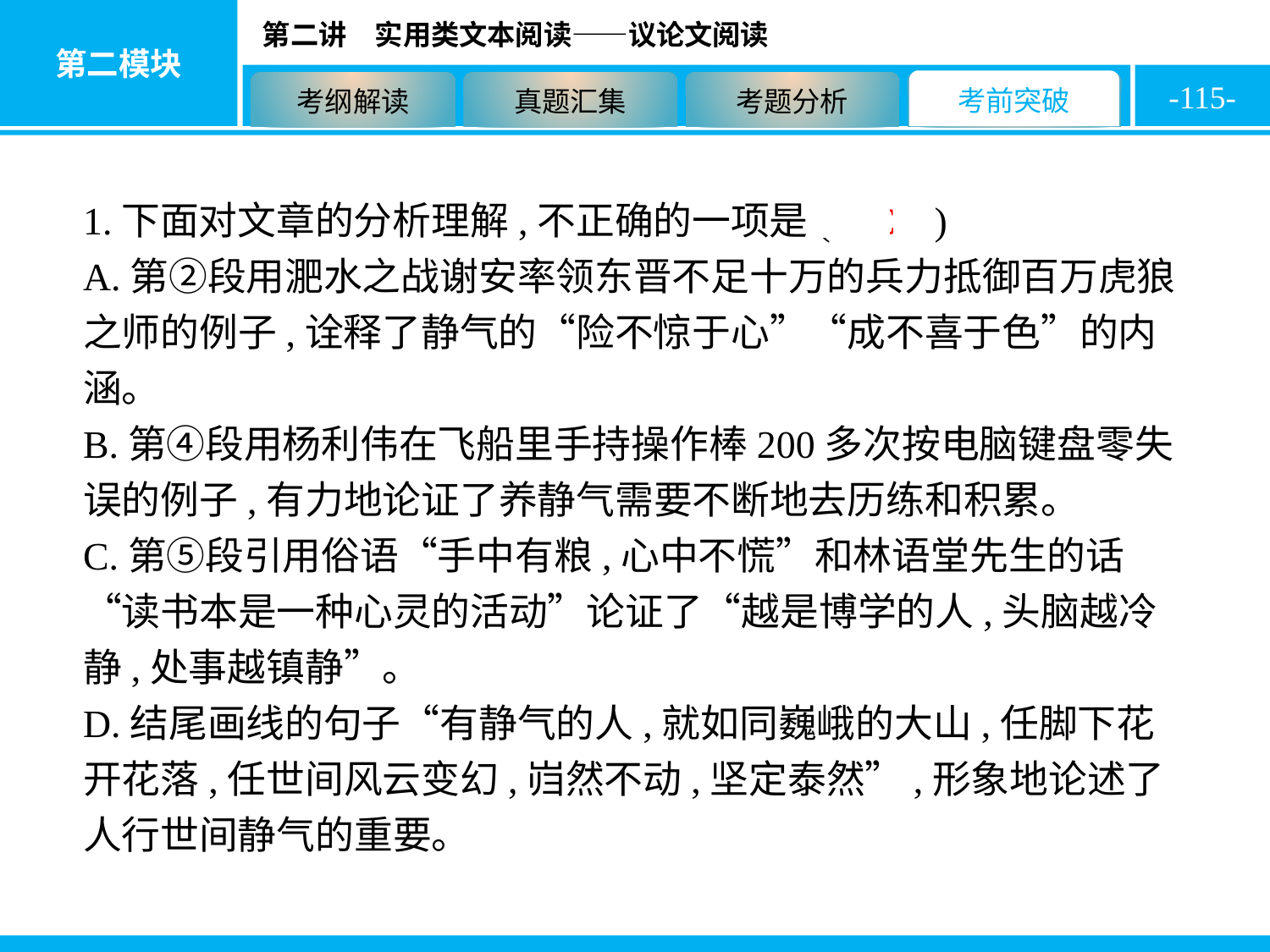

-115-
1.下面对文章的分析理解,不正确的一项是(    C    )
A.第②段用淝水之战谢安率领东晋不足十万的兵力抵御百万虎狼之师的例子,诠释了静气的“险不惊于心”“成不喜于色”的内涵。
B.第④段用杨利伟在飞船里手持操作棒200多次按电脑键盘零失误的例子,有力地论证了养静气需要不断地去历练和积累。
C.第⑤段引用俗语“手中有粮,心中不慌”和林语堂先生的话“读书本是一种心灵的活动”论证了“越是博学的人,头脑越冷静,处事越镇静”。
D.结尾画线的句子“有静气的人,就如同巍峨的大山,任脚下花开花落,任世间风云变幻,岿然不动,坚定泰然”,形象地论述了人行世间静气的重要。